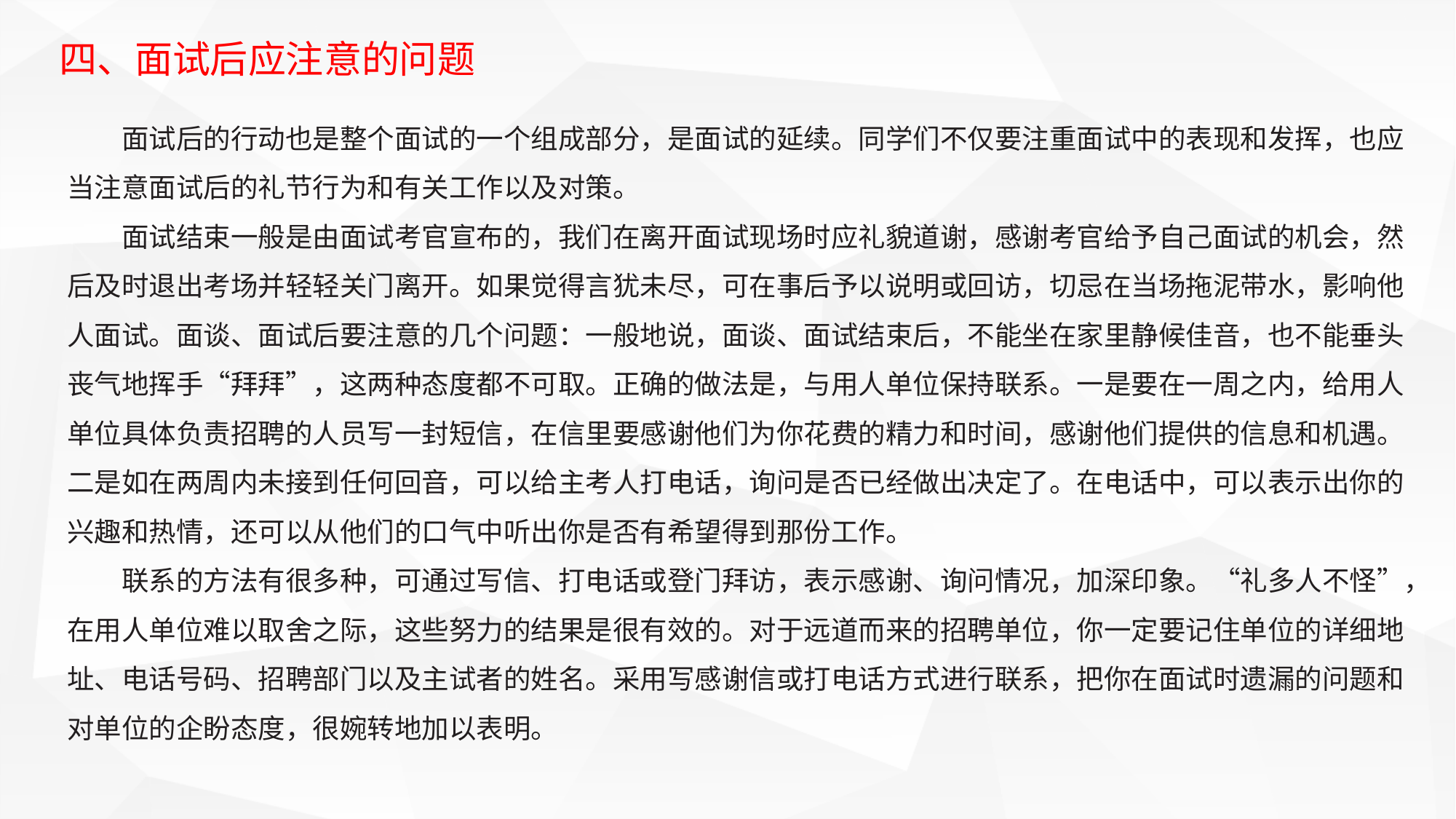

四、面试后应注意的问题
面试后的行动也是整个面试的一个组成部分，是面试的延续。同学们不仅要注重面试中的表现和发挥，也应当注意面试后的礼节行为和有关工作以及对策。
面试结束一般是由面试考官宣布的，我们在离开面试现场时应礼貌道谢，感谢考官给予自己面试的机会，然后及时退出考场并轻轻关门离开。如果觉得言犹未尽，可在事后予以说明或回访，切忌在当场拖泥带水，影响他人面试。面谈、面试后要注意的几个问题：一般地说，面谈、面试结束后，不能坐在家里静候佳音，也不能垂头丧气地挥手“拜拜”，这两种态度都不可取。正确的做法是，与用人单位保持联系。一是要在一周之内，给用人单位具体负责招聘的人员写一封短信，在信里要感谢他们为你花费的精力和时间，感谢他们提供的信息和机遇。二是如在两周内未接到任何回音，可以给主考人打电话，询问是否已经做出决定了。在电话中，可以表示出你的兴趣和热情，还可以从他们的口气中听出你是否有希望得到那份工作。
联系的方法有很多种，可通过写信、打电话或登门拜访，表示感谢、询问情况，加深印象。“礼多人不怪”，在用人单位难以取舍之际，这些努力的结果是很有效的。对于远道而来的招聘单位，你一定要记住单位的详细地址、电话号码、招聘部门以及主试者的姓名。采用写感谢信或打电话方式进行联系，把你在面试时遗漏的问题和对单位的企盼态度，很婉转地加以表明。